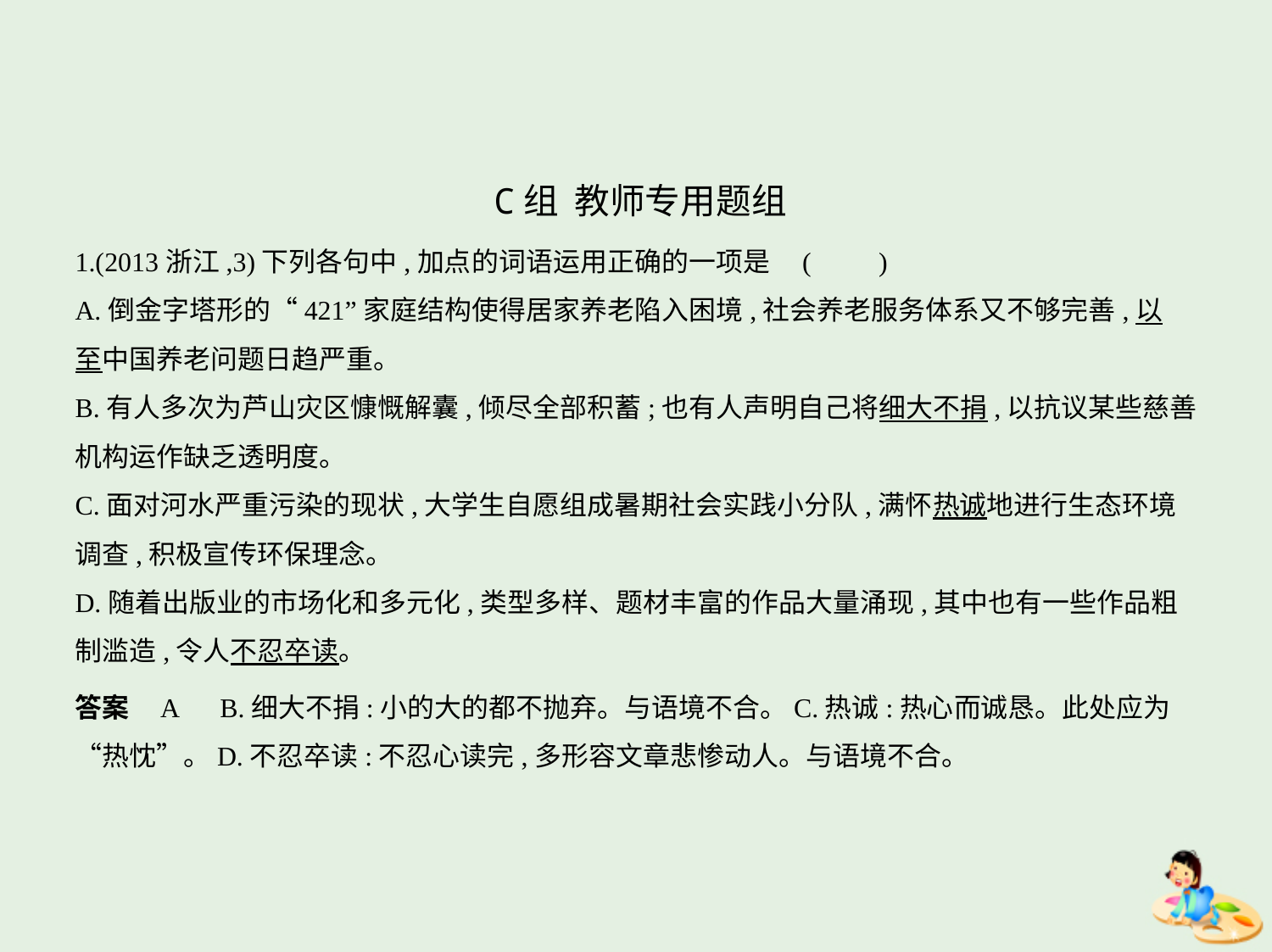

C组  教师专用题组
1.(2013浙江,3)下列各句中,加点的词语运用正确的一项是 (　　)
A.倒金字塔形的“421”家庭结构使得居家养老陷入困境,社会养老服务体系又不够完善,以
至中国养老问题日趋严重。
B.有人多次为芦山灾区慷慨解囊,倾尽全部积蓄;也有人声明自己将细大不捐,以抗议某些慈善
机构运作缺乏透明度。
C.面对河水严重污染的现状,大学生自愿组成暑期社会实践小分队,满怀热诚地进行生态环境
调查,积极宣传环保理念。
D.随着出版业的市场化和多元化,类型多样、题材丰富的作品大量涌现,其中也有一些作品粗
制滥造,令人不忍卒读。
答案    A　B.细大不捐:小的大的都不抛弃。与语境不合。C.热诚:热心而诚恳。此处应为
“热忱”。D.不忍卒读:不忍心读完,多形容文章悲惨动人。与语境不合。